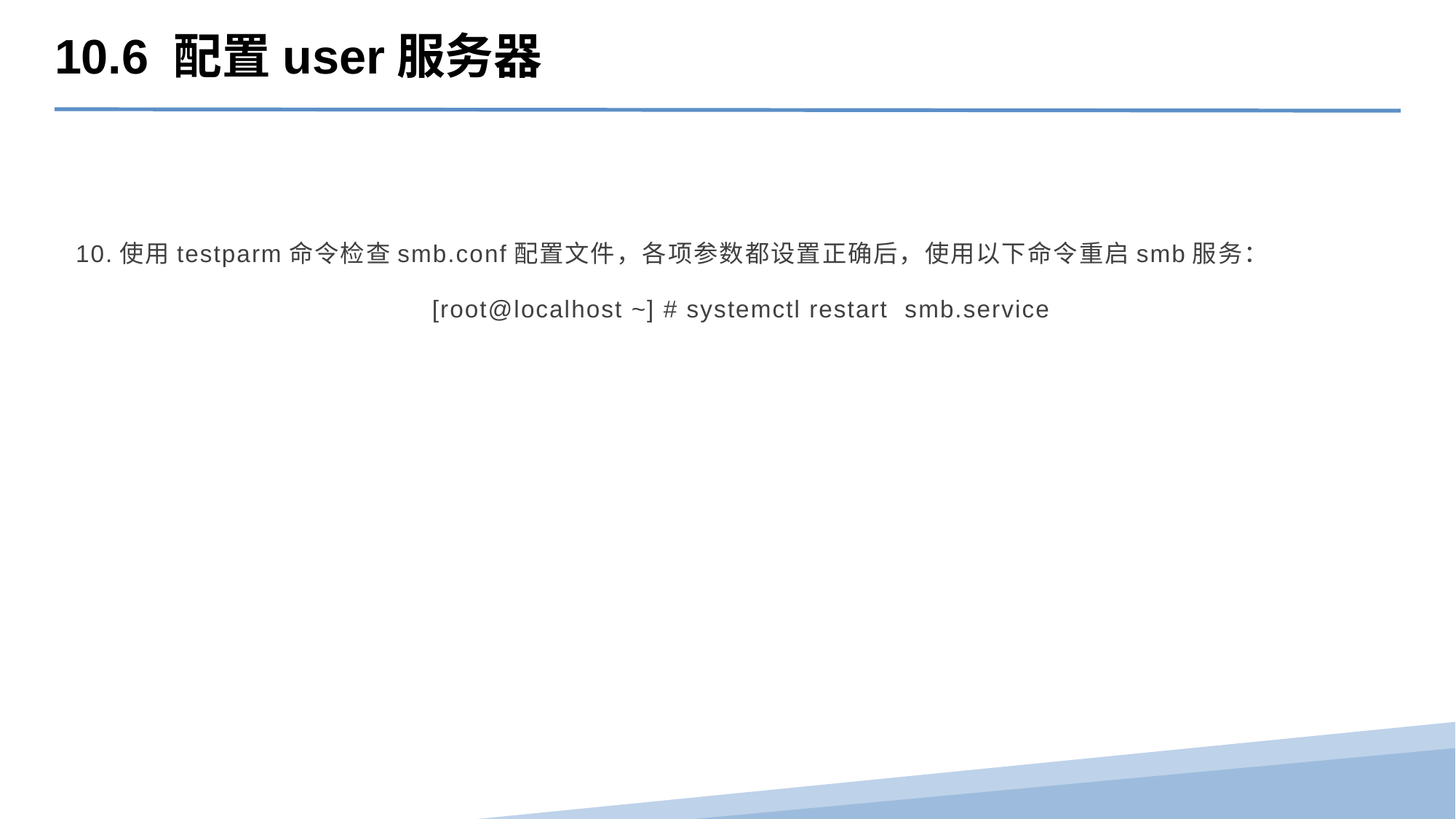

10.6 配置user服务器
10.使用testparm命令检查smb.conf配置文件，各项参数都设置正确后，使用以下命令重启smb服务：
[root@localhost ~] # systemctl restart  smb.service